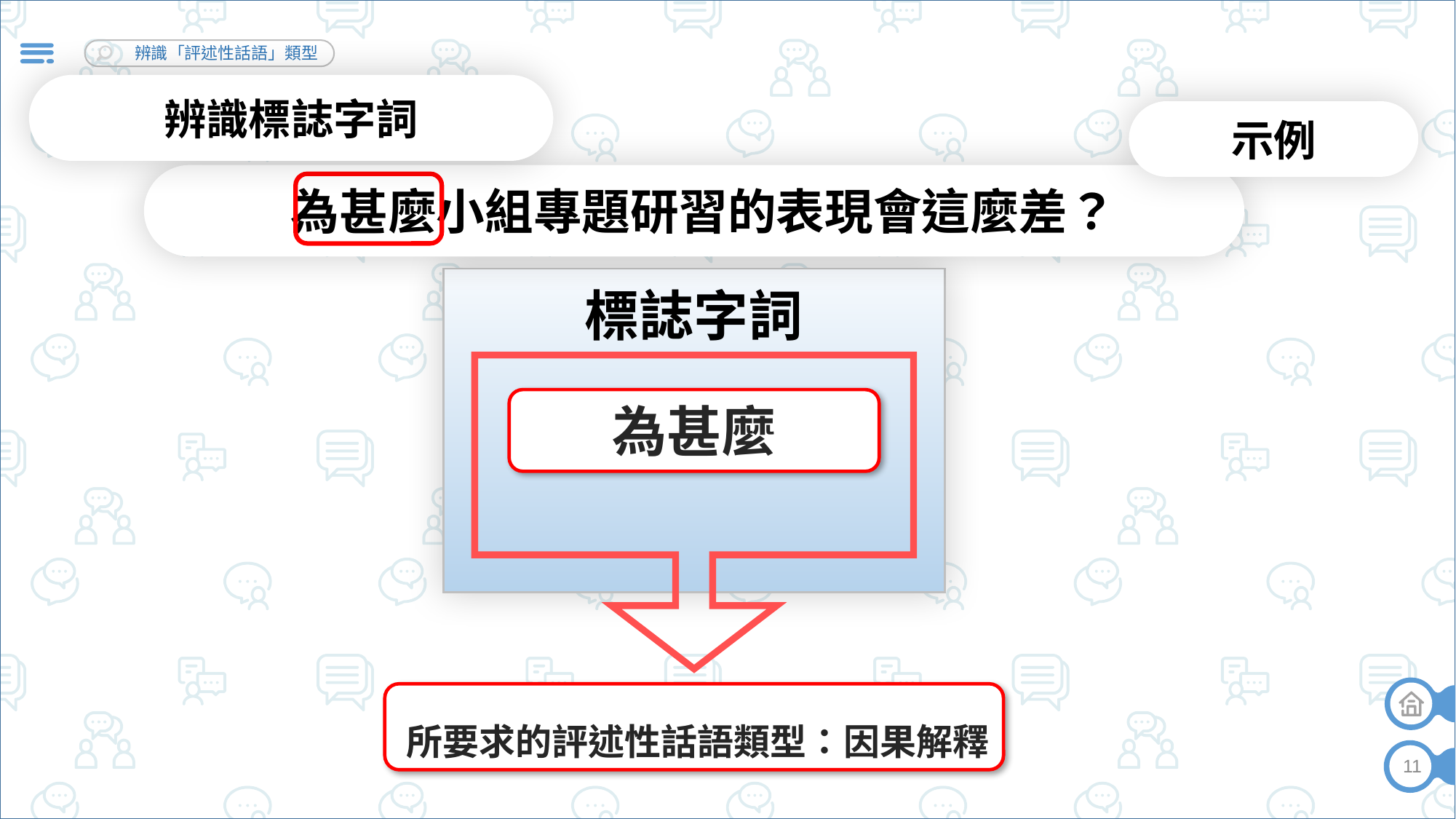

辨識標誌字詞
示例

為甚麼小組專題研習的表現會這麼差？

標誌字詞

為甚麼

所要求的評述性話語類型：因果解釋
11